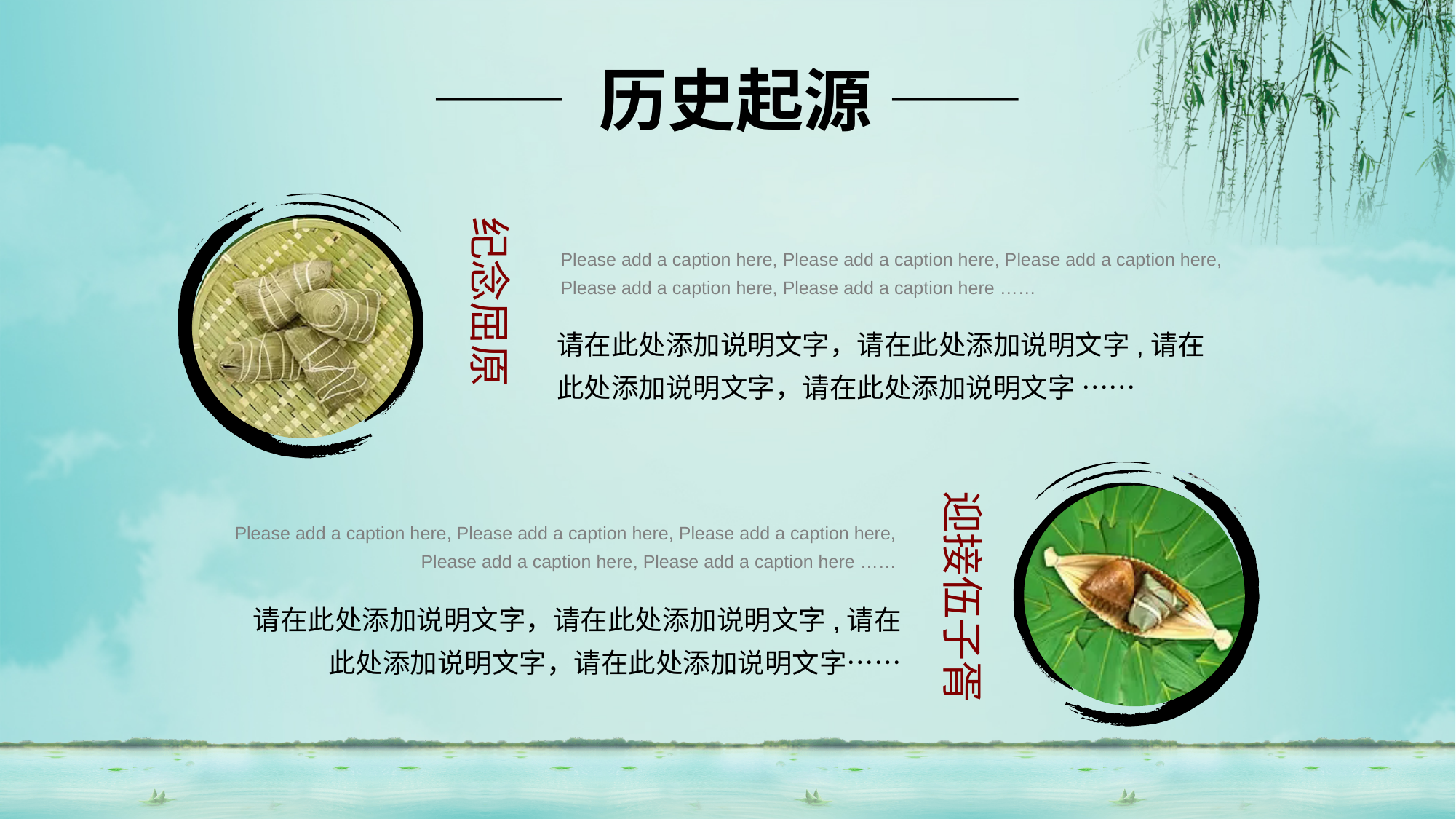

—— 历史起源 ——

纪念屈原
Please add a caption here, Please add a caption here, Please add a caption here, Please add a caption here, Please add a caption here ……
请在此处添加说明文字，请在此处添加说明文字,请在此处添加说明文字，请在此处添加说明文字 ……

迎接伍子胥
Please add a caption here, Please add a caption here, Please add a caption here, Please add a caption here, Please add a caption here ……
请在此处添加说明文字，请在此处添加说明文字,请在此处添加说明文字，请在此处添加说明文字……